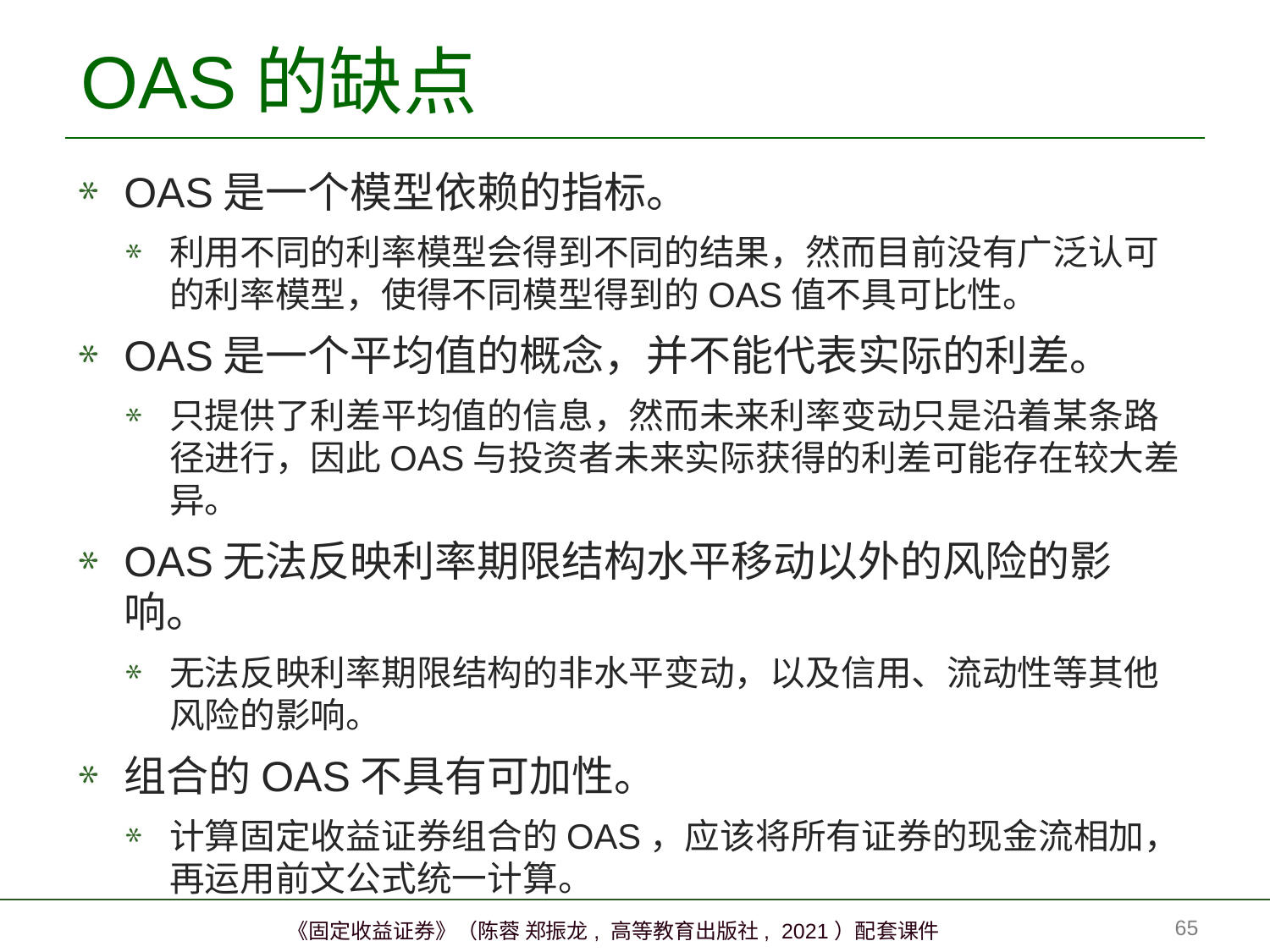

# OAS的缺点
OAS是一个模型依赖的指标。
利用不同的利率模型会得到不同的结果，然而目前没有广泛认可的利率模型，使得不同模型得到的OAS值不具可比性。
OAS是一个平均值的概念，并不能代表实际的利差。
只提供了利差平均值的信息，然而未来利率变动只是沿着某条路径进行，因此OAS与投资者未来实际获得的利差可能存在较大差异。
OAS无法反映利率期限结构水平移动以外的风险的影响。
无法反映利率期限结构的非水平变动，以及信用、流动性等其他风险的影响。
组合的OAS不具有可加性。
计算固定收益证券组合的OAS，应该将所有证券的现金流相加，再运用前文公式统一计算。
65